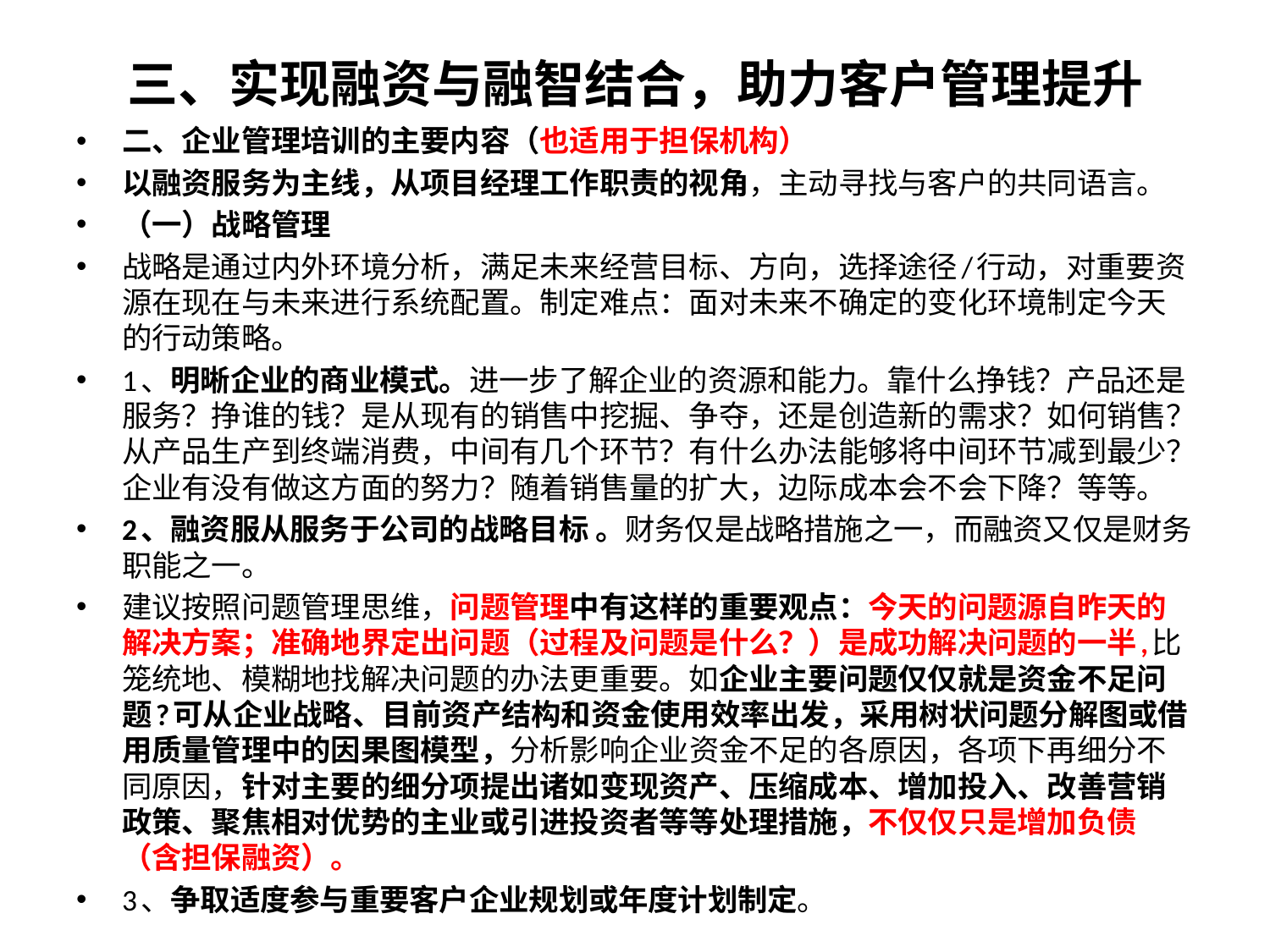

# 三、实现融资与融智结合，助力客户管理提升
二、企业管理培训的主要内容（也适用于担保机构）
以融资服务为主线，从项目经理工作职责的视角，主动寻找与客户的共同语言。
（一）战略管理
战略是通过内外环境分析，满足未来经营目标、方向，选择途径/行动，对重要资源在现在与未来进行系统配置。制定难点：面对未来不确定的变化环境制定今天的行动策略。
1、明晰企业的商业模式。进一步了解企业的资源和能力。靠什么挣钱？产品还是服务？挣谁的钱？是从现有的销售中挖掘、争夺，还是创造新的需求？如何销售？从产品生产到终端消费，中间有几个环节？有什么办法能够将中间环节减到最少？企业有没有做这方面的努力？随着销售量的扩大，边际成本会不会下降？等等。
2、融资服从服务于公司的战略目标 。财务仅是战略措施之一，而融资又仅是财务职能之一。
建议按照问题管理思维，问题管理中有这样的重要观点：今天的问题源自昨天的解决方案；准确地界定出问题（过程及问题是什么？）是成功解决问题的一半,比笼统地、模糊地找解决问题的办法更重要。如企业主要问题仅仅就是资金不足问题?可从企业战略、目前资产结构和资金使用效率出发，采用树状问题分解图或借用质量管理中的因果图模型，分析影响企业资金不足的各原因，各项下再细分不同原因，针对主要的细分项提出诸如变现资产、压缩成本、增加投入、改善营销政策、聚焦相对优势的主业或引进投资者等等处理措施，不仅仅只是增加负债（含担保融资）。
3、争取适度参与重要客户企业规划或年度计划制定。